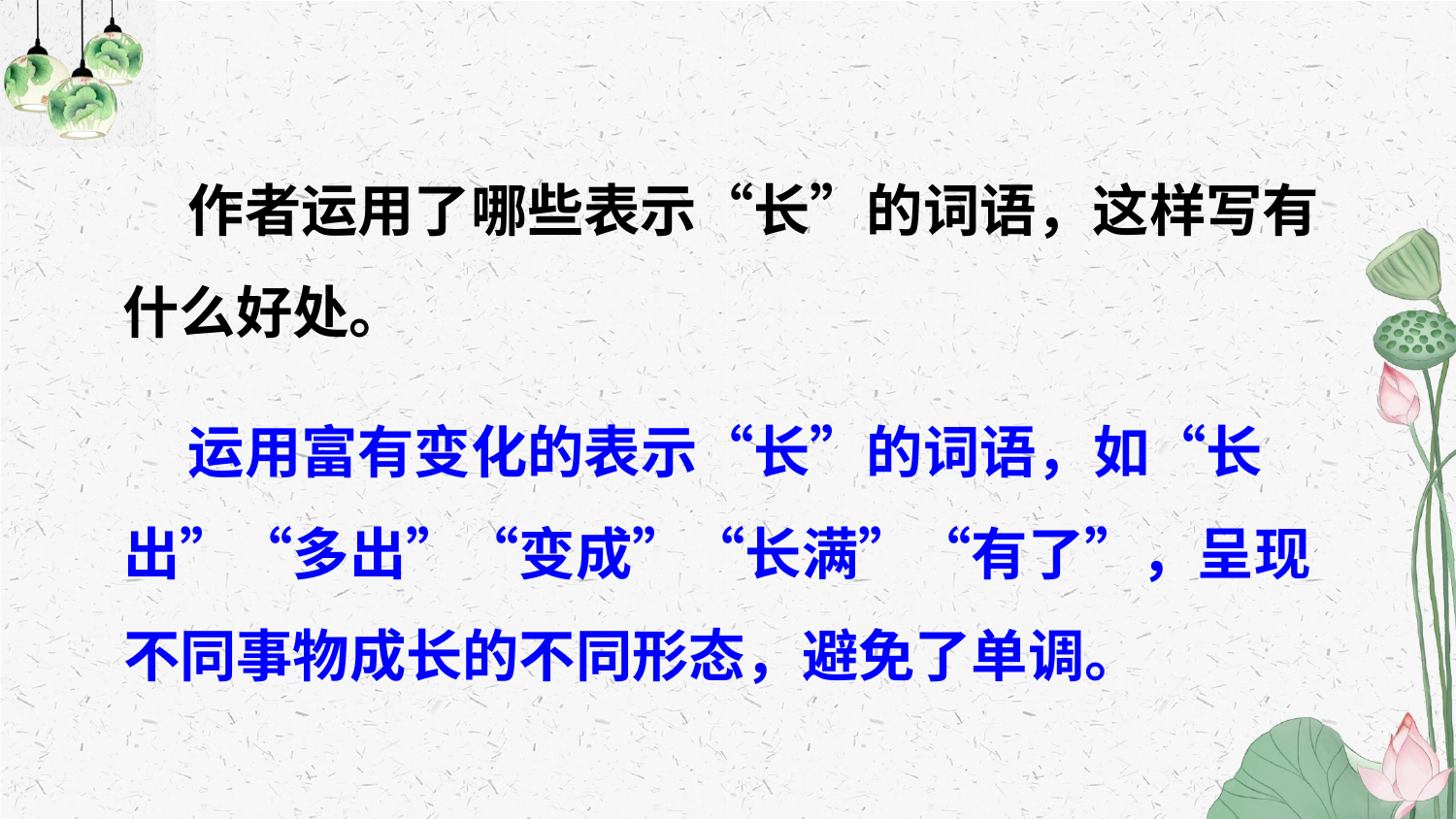

作者运用了哪些表示“长”的词语，这样写有什么好处。
    运用富有变化的表示“长”的词语，如“长出”“多出”“变成”“长满”“有了”，呈现不同事物成长的不同形态，避免了单调。